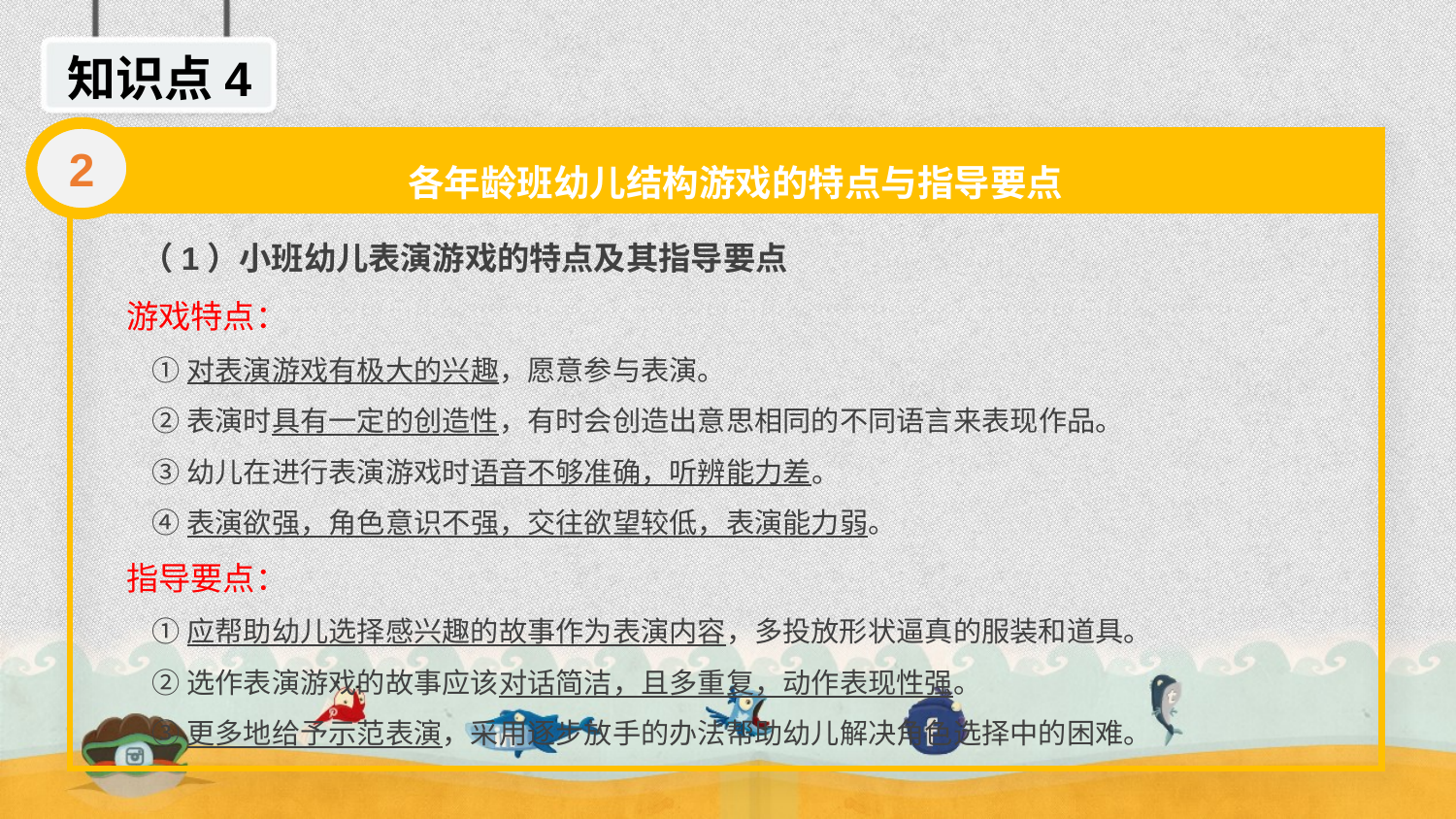

知识点4
2

各年龄班幼儿结构游戏的特点与指导要点
 （1）小班幼儿表演游戏的特点及其指导要点
游戏特点：
    ①对表演游戏有极大的兴趣，愿意参与表演。
    ②表演时具有一定的创造性，有时会创造出意思相同的不同语言来表现作品。
    ③幼儿在进行表演游戏时语音不够准确，听辨能力差。
    ④表演欲强，角色意识不强，交往欲望较低，表演能力弱。
指导要点：
    ①应帮助幼儿选择感兴趣的故事作为表演内容，多投放形状逼真的服装和道具。
    ②选作表演游戏的故事应该对话简洁，且多重复，动作表现性强。
    ③更多地给予示范表演，采用逐步放手的办法帮助幼儿解决角色选择中的困难。